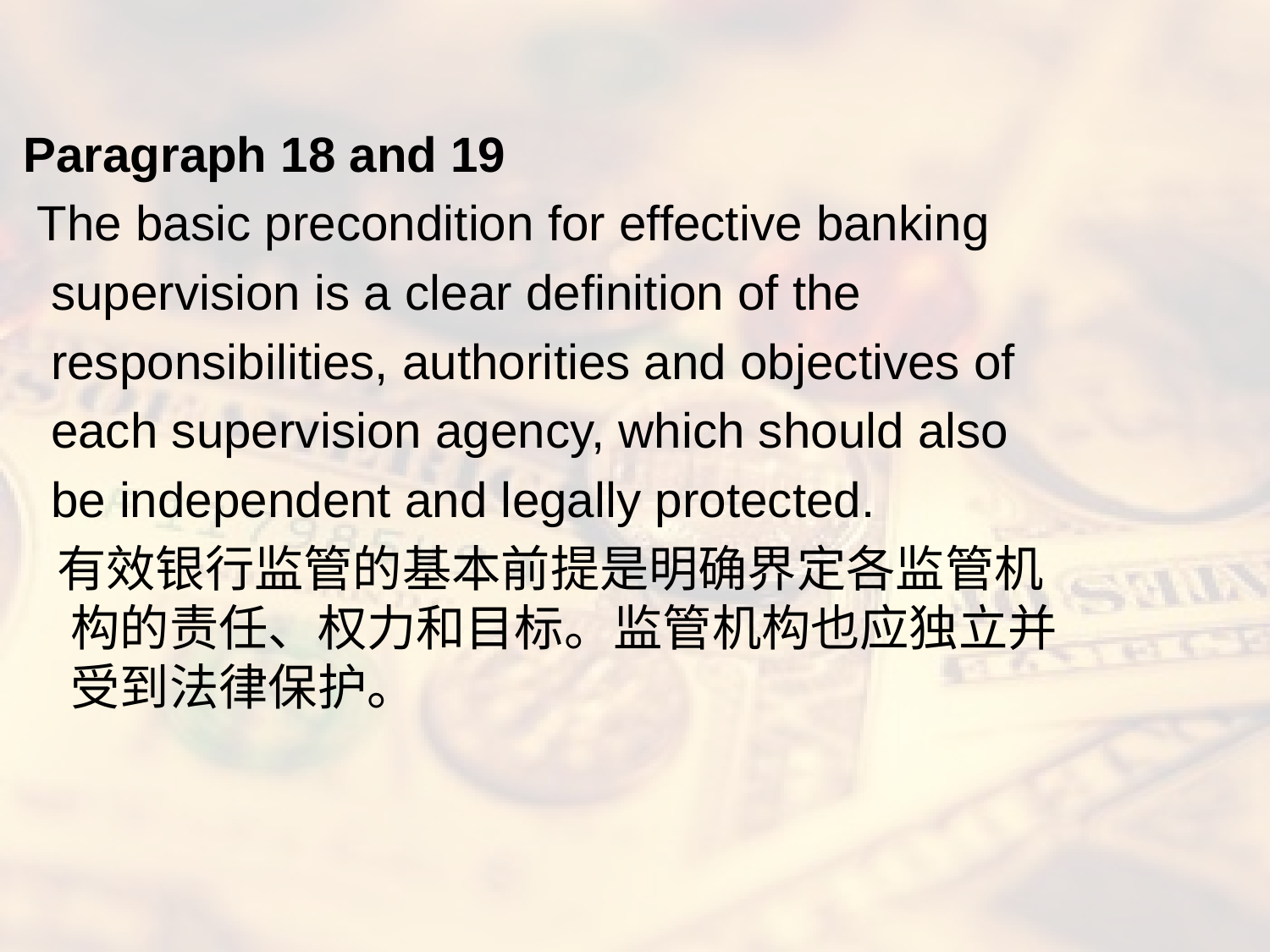

#
Paragraph 18 and 19
 The basic precondition for effective banking
  supervision is a clear definition of the
  responsibilities, authorities and objectives of
  each supervision agency, which should also
  be independent and legally protected.
  有效银行监管的基本前提是明确界定各监管机构的责任、权力和目标。监管机构也应独立并受到法律保护。